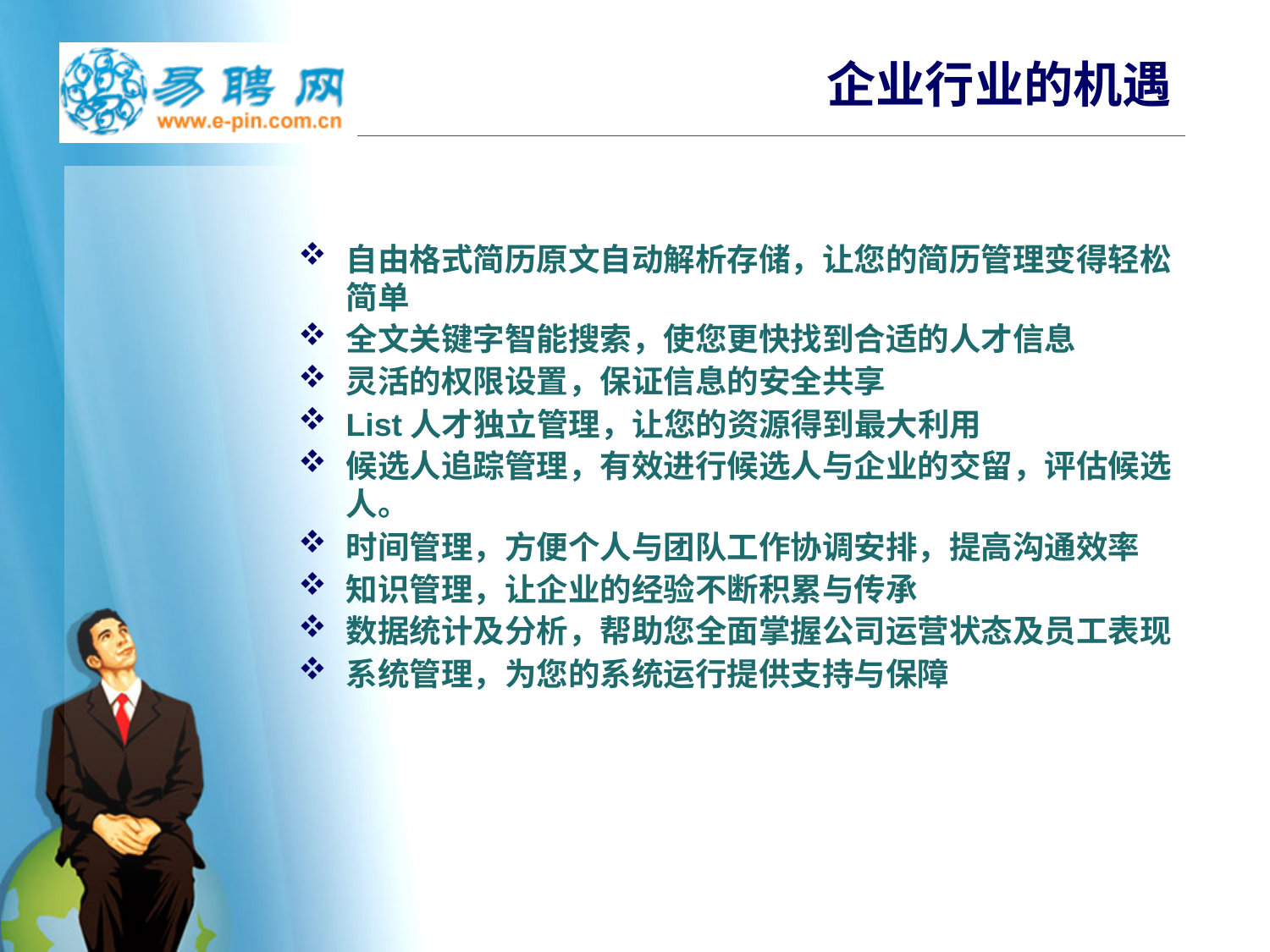

# 企业行业的机遇
自由格式简历原文自动解析存储，让您的简历管理变得轻松简单
全文关键字智能搜索，使您更快找到合适的人才信息
灵活的权限设置，保证信息的安全共享
List人才独立管理，让您的资源得到最大利用
候选人追踪管理，有效进行候选人与企业的交留，评估候选人。
时间管理，方便个人与团队工作协调安排，提高沟通效率
知识管理，让企业的经验不断积累与传承
数据统计及分析，帮助您全面掌握公司运营状态及员工表现
系统管理，为您的系统运行提供支持与保障